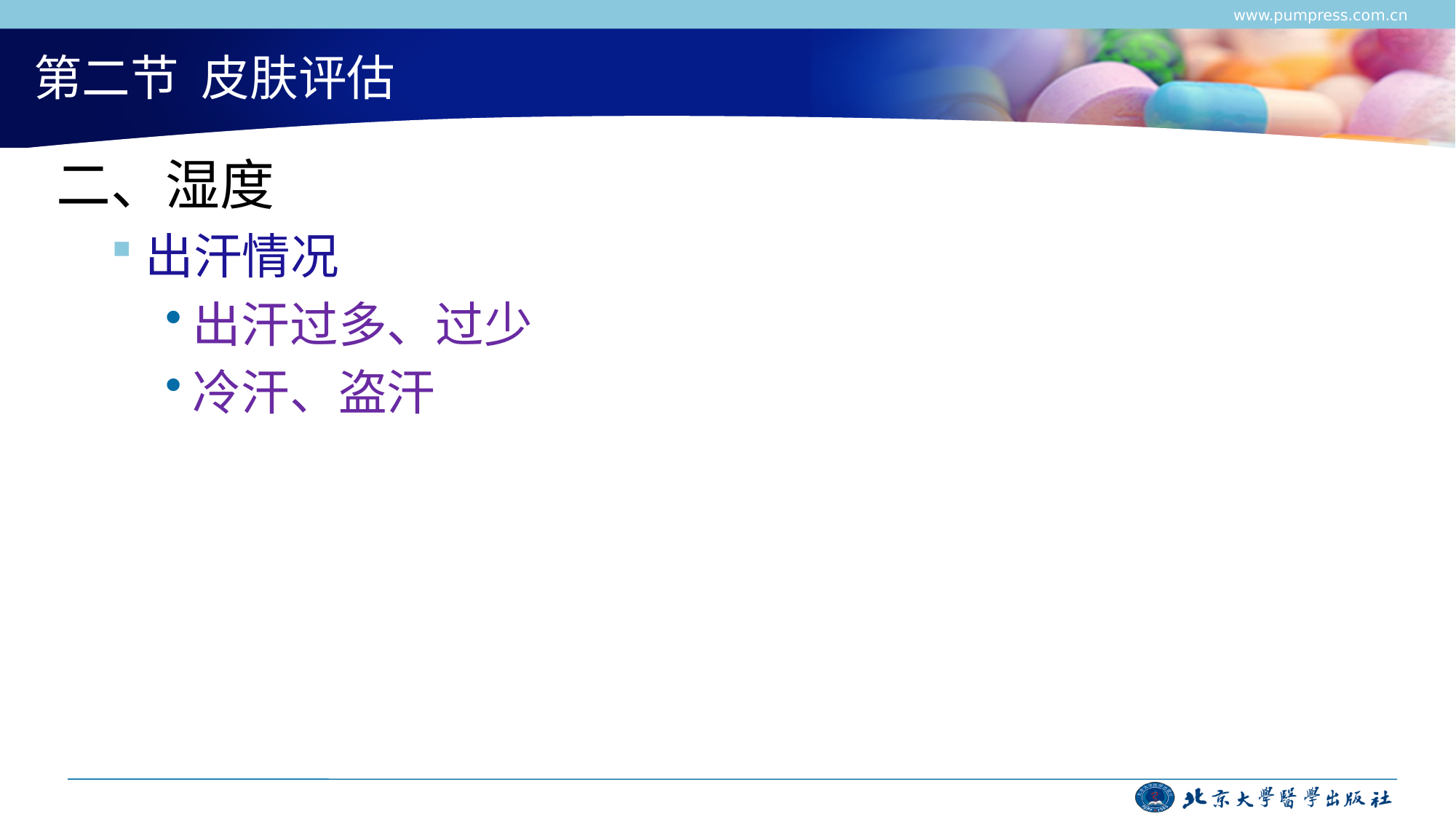

www.pumpress.com.cn
# 第二节  皮肤评估
二、湿度
出汗情况
出汗过多、过少
冷汗、盗汗